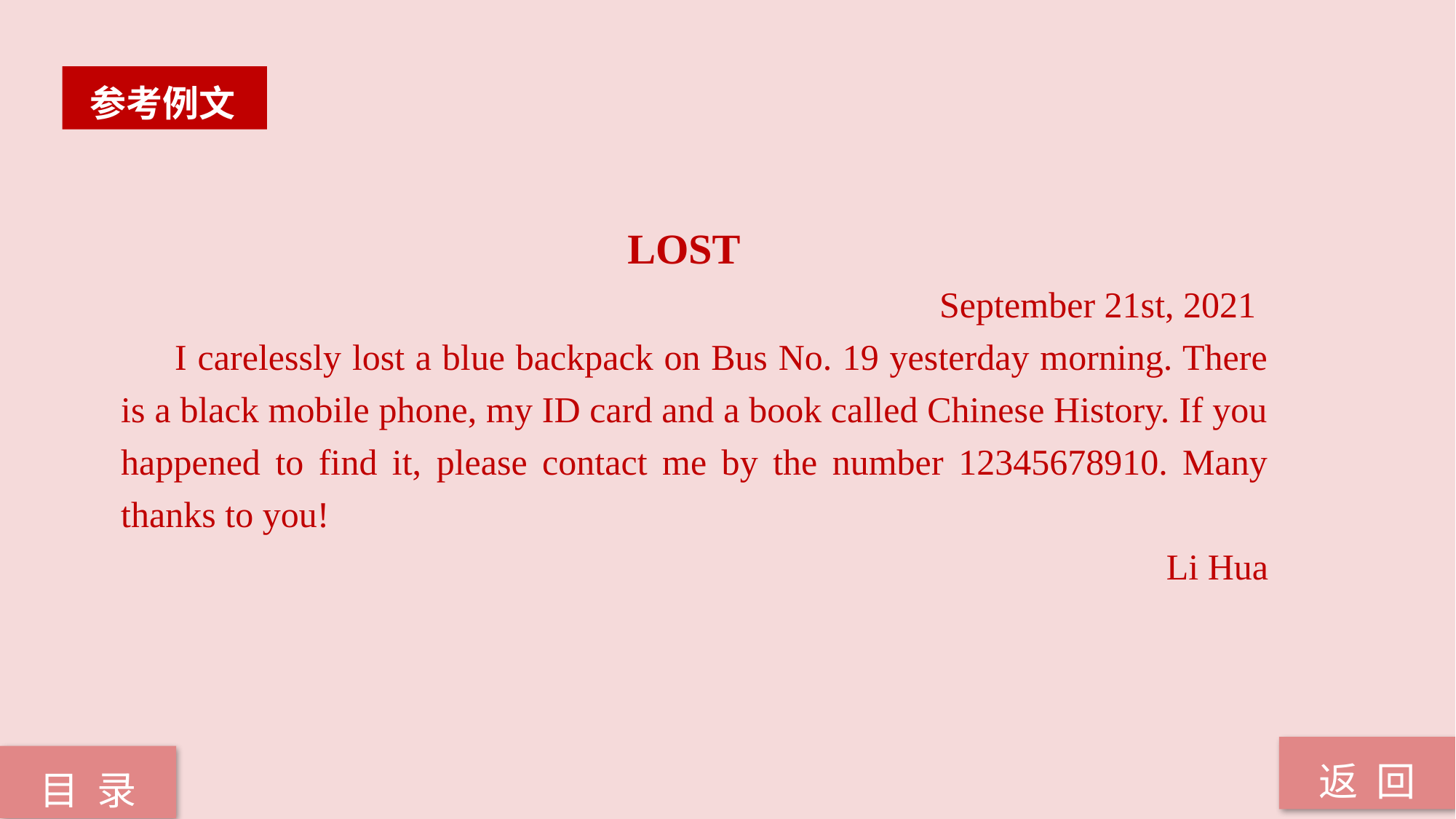

参考例文
                                                LOST
                                                                                          September 21st, 2021
     I carelessly lost a blue backpack on Bus No. 19 yesterday morning. There is a black mobile phone, my ID card and a book called Chinese History. If you happened to find it, please contact me by the number 12345678910. Many thanks to you!
Li Hua
返  回